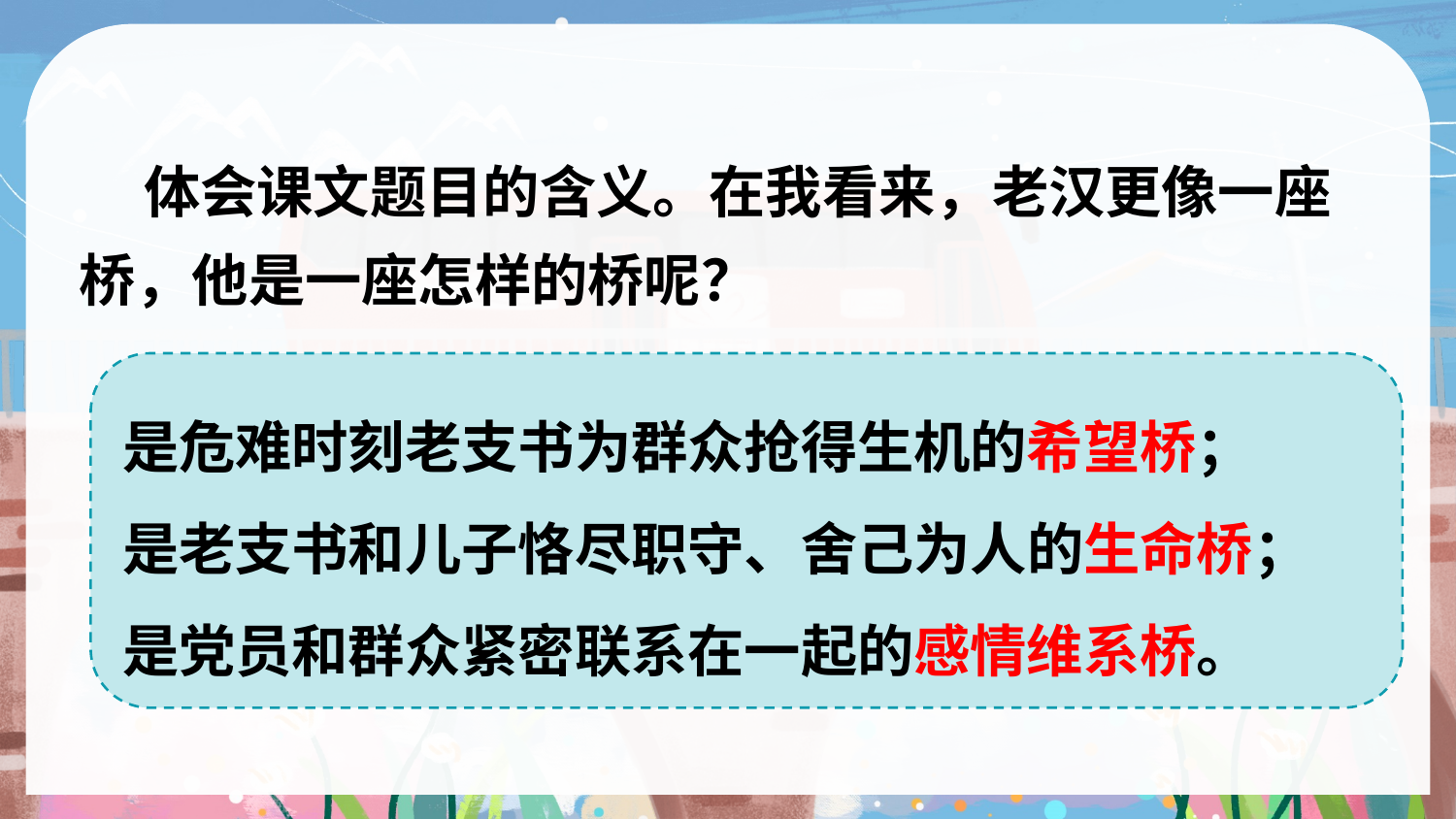

体会课文题目的含义。在我看来，老汉更像一座桥，他是一座怎样的桥呢？
是危难时刻老支书为群众抢得生机的希望桥；
是老支书和儿子恪尽职守、舍己为人的生命桥；
是党员和群众紧密联系在一起的感情维系桥。